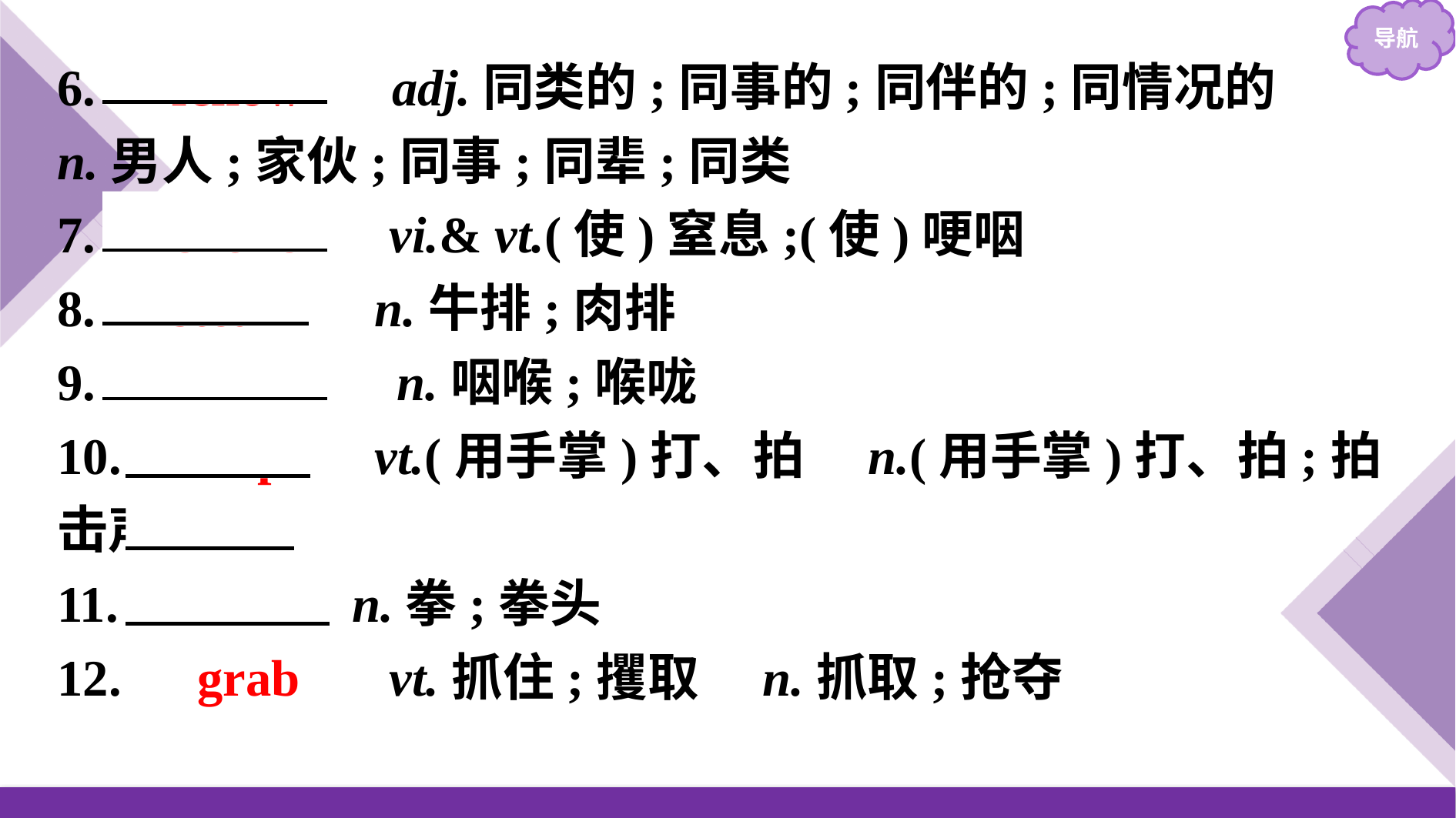

6.　fellow　 adj.同类的;同事的;同伴的;同情况的
n.男人;家伙;同事;同辈;同类
7.　choke　 vi.& vt.(使)窒息;(使)哽咽
8.　steak　 n.牛排;肉排
9.　throat　 n.咽喉;喉咙
10.　slap　 vt.(用手掌)打、拍　n.(用手掌)打、拍;拍击声
11.　fist　 n.拳;拳头
12.　grab　 vt.抓住;攫取　n.抓取;抢夺